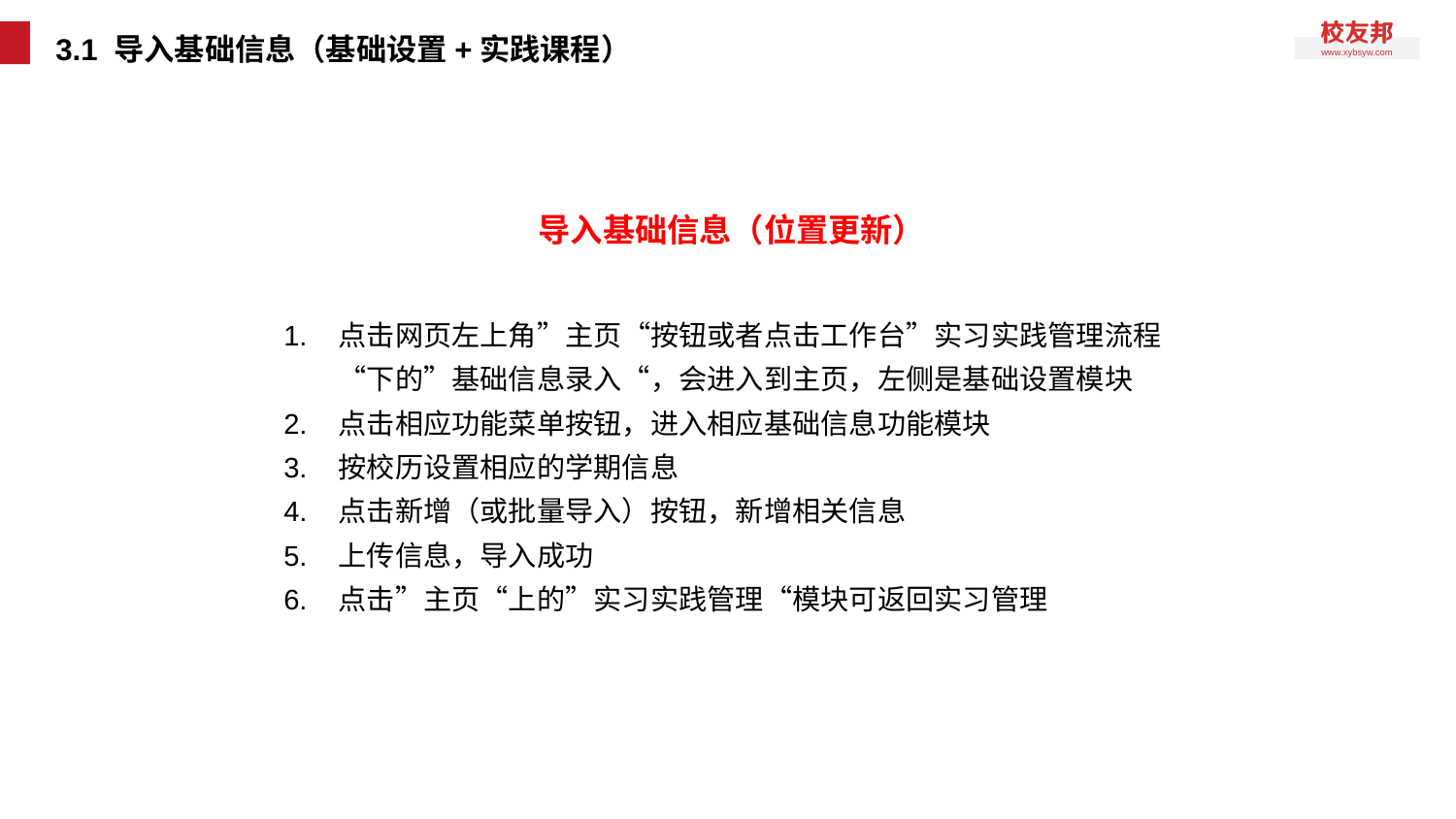

# 3.1 导入基础信息（基础设置+实践课程）
导入基础信息（位置更新）

点击网页左上角”主页“按钮或者点击工作台”实习实践管理流程“下的”基础信息录入“，会进入到主页，左侧是基础设置模块
点击相应功能菜单按钮，进入相应基础信息功能模块
按校历设置相应的学期信息
点击新增（或批量导入）按钮，新增相关信息
上传信息，导入成功
点击”主页“上的”实习实践管理“模块可返回实习管理